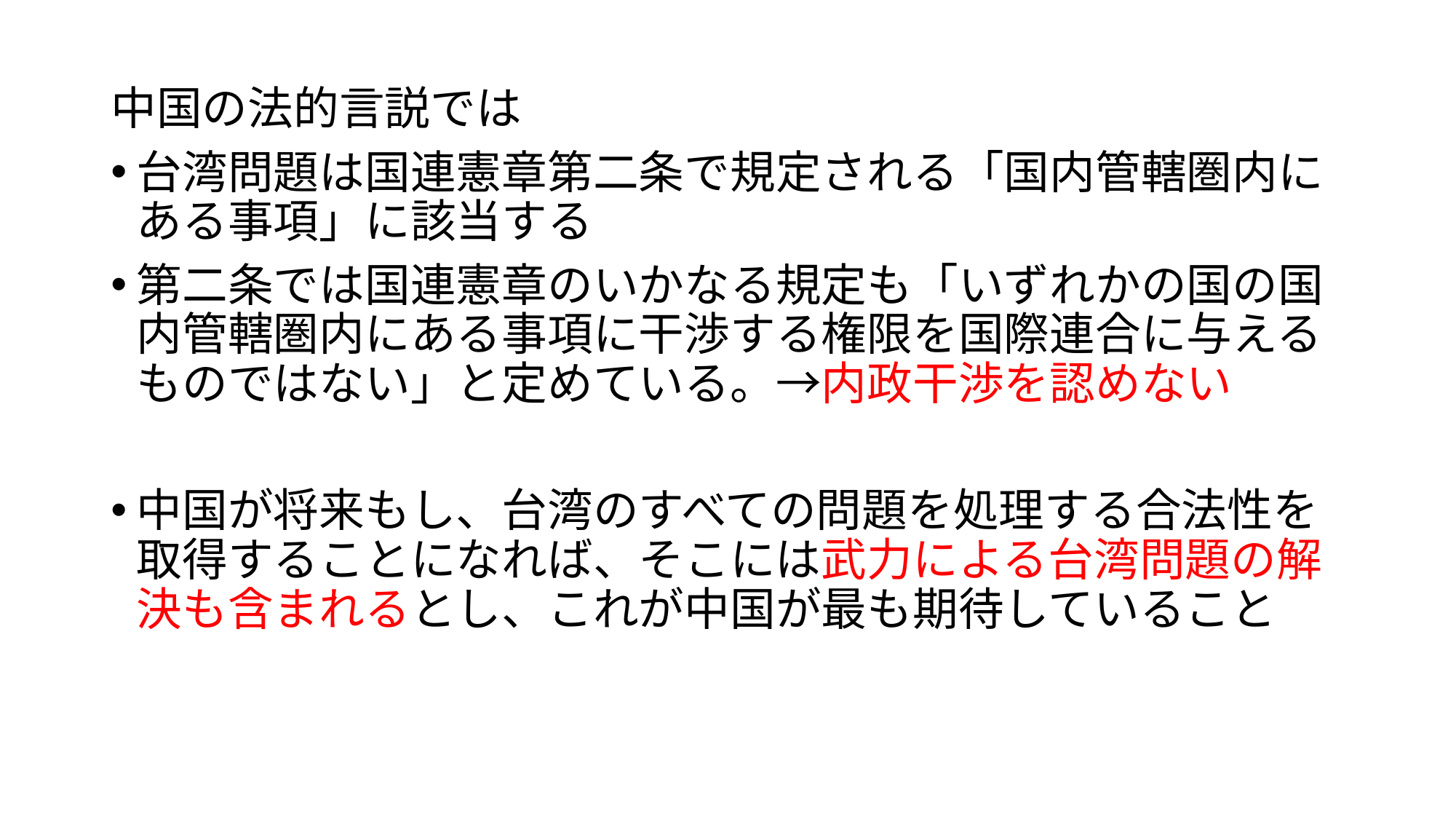

中国の法的言説では
台湾問題は国連憲章第二条で規定される「国内管轄圏内にある事項」に該当する
第二条では国連憲章のいかなる規定も「いずれかの国の国内管轄圏内にある事項に干渉する権限を国際連合に与えるものではない」と定めている。→内政干渉を認めない

中国が将来もし、台湾のすべての問題を処理する合法性を取得することになれば、そこには武力による台湾問題の解決も含まれるとし、これが中国が最も期待していること